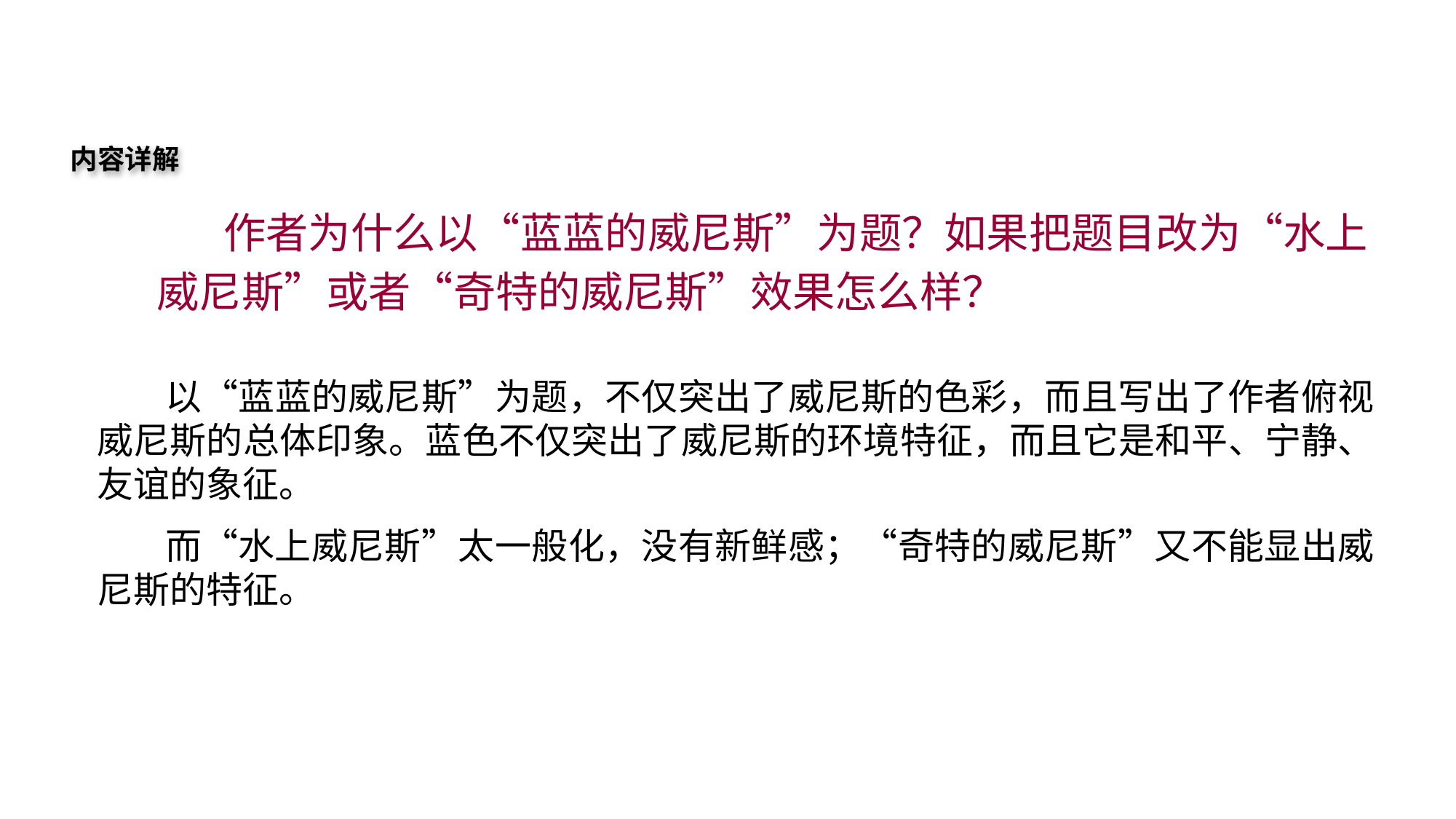

内容详解
      作者为什么以“蓝蓝的威尼斯”为题？如果把题目改为“水上威尼斯”或者“奇特的威尼斯”效果怎么样？
       以“蓝蓝的威尼斯”为题，不仅突出了威尼斯的色彩，而且写出了作者俯视威尼斯的总体印象。蓝色不仅突出了威尼斯的环境特征，而且它是和平、宁静、友谊的象征。
       而“水上威尼斯”太一般化，没有新鲜感；“奇特的威尼斯”又不能显出威尼斯的特征。